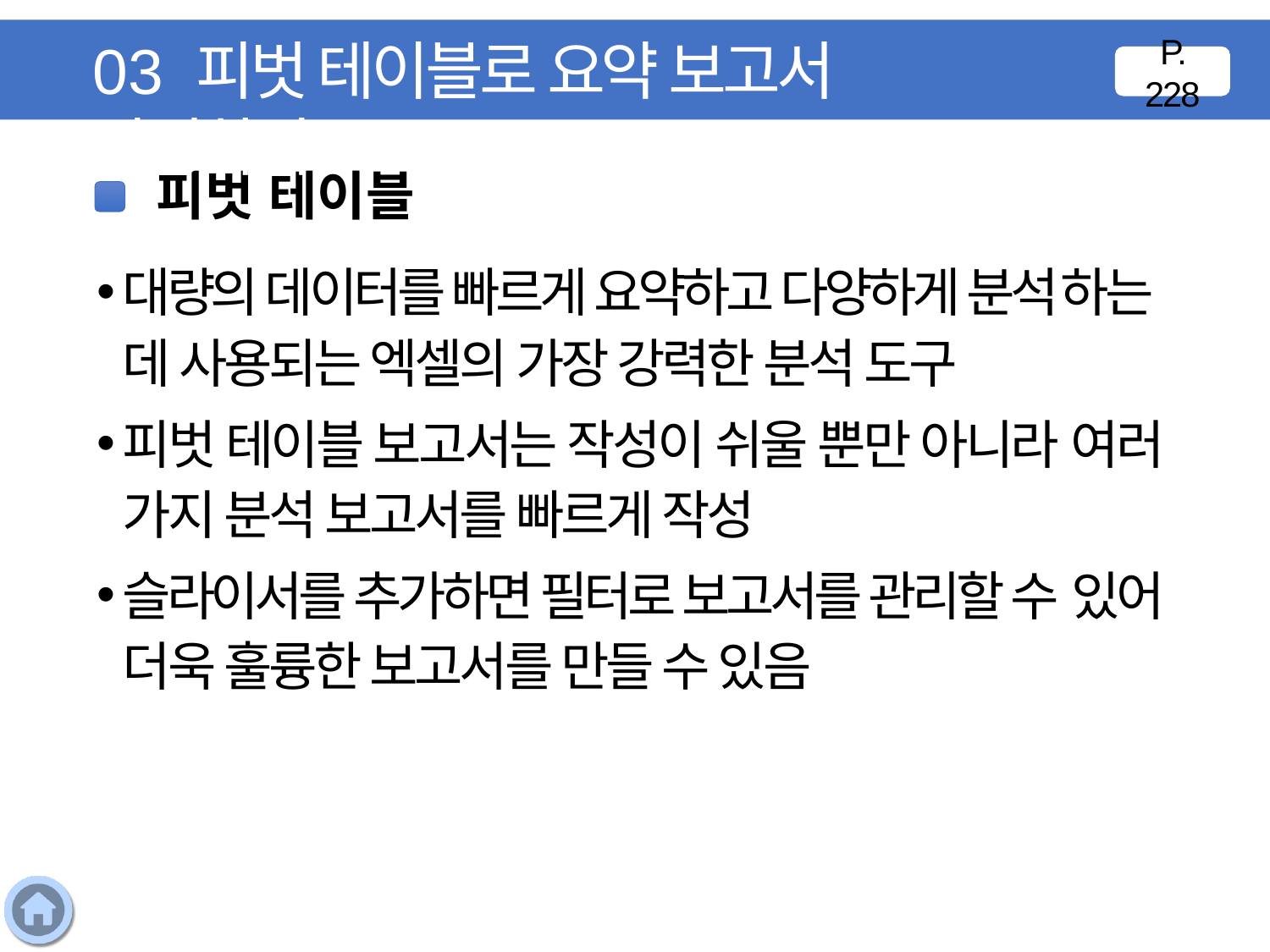

03 피벗 테이블로 요약 보고서 작성하기
P. 228
피벗 테이블

대량의 데이터를 빠르게 요약하고 다양하게 분석하는 데 사용되는 엑셀의 가장 강력한 분석 도구
피벗 테이블 보고서는 작성이 쉬울 뿐만 아니라 여러 가지 분석 보고서를 빠르게 작성
슬라이서를 추가하면 필터로 보고서를 관리할 수 있어 더욱 훌륭한 보고서를 만들 수 있음